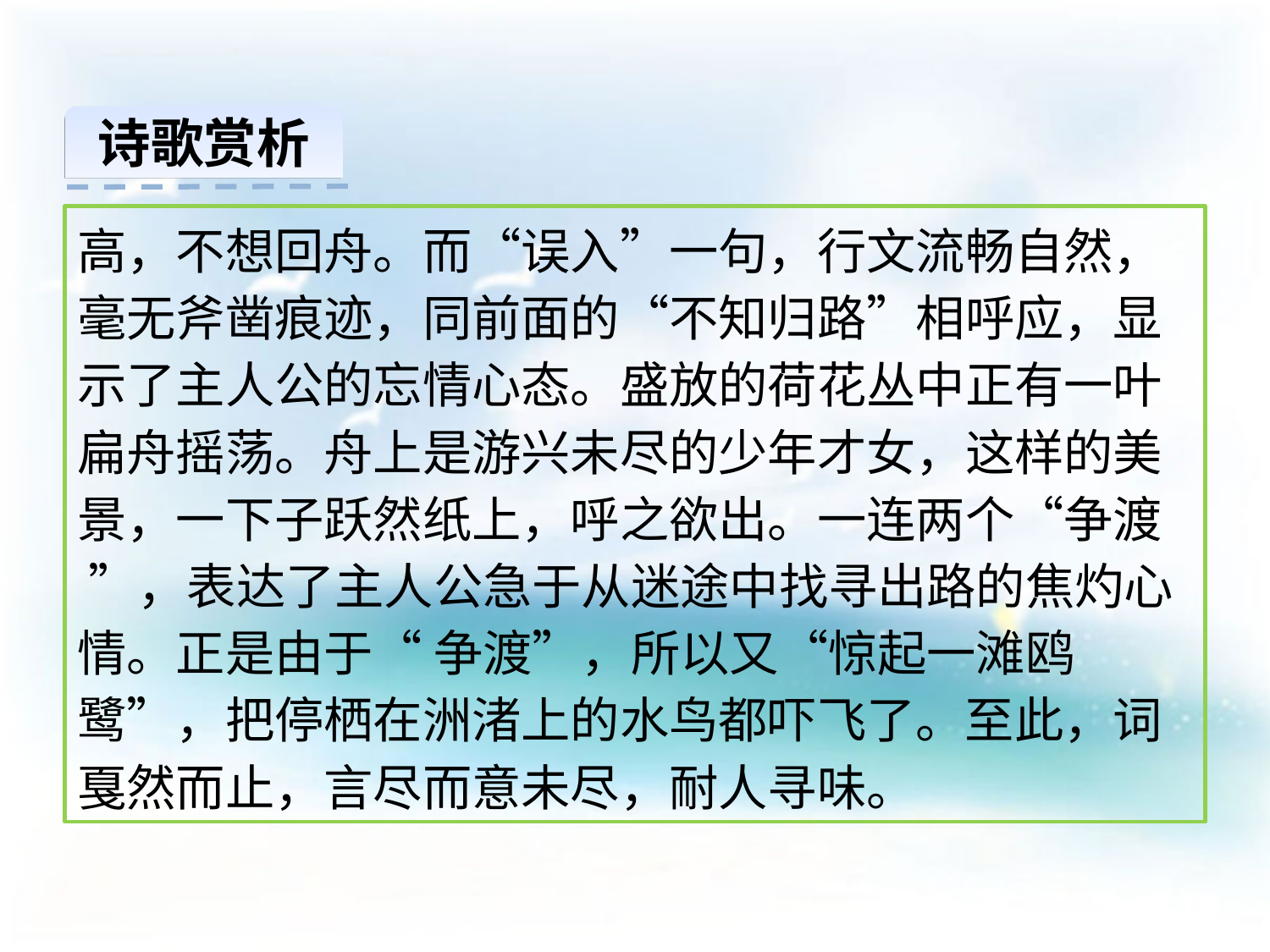

诗歌赏析

高，不想回舟。而“误入”一句，行文流畅自然，
毫无斧凿痕迹，同前面的“不知归路”相呼应，显示了主人公的忘情心态。盛放的荷花丛中正有一叶扁舟摇荡。舟上是游兴未尽的少年才女，这样的美景，一下子跃然纸上，呼之欲出。一连两个“争渡 ”，表达了主人公急于从迷途中找寻出路的焦灼心情。正是由于“ 争渡”，所以又“惊起一滩鸥鹭”，把停栖在洲渚上的水鸟都吓飞了。至此，词戛然而止，言尽而意未尽，耐人寻味。